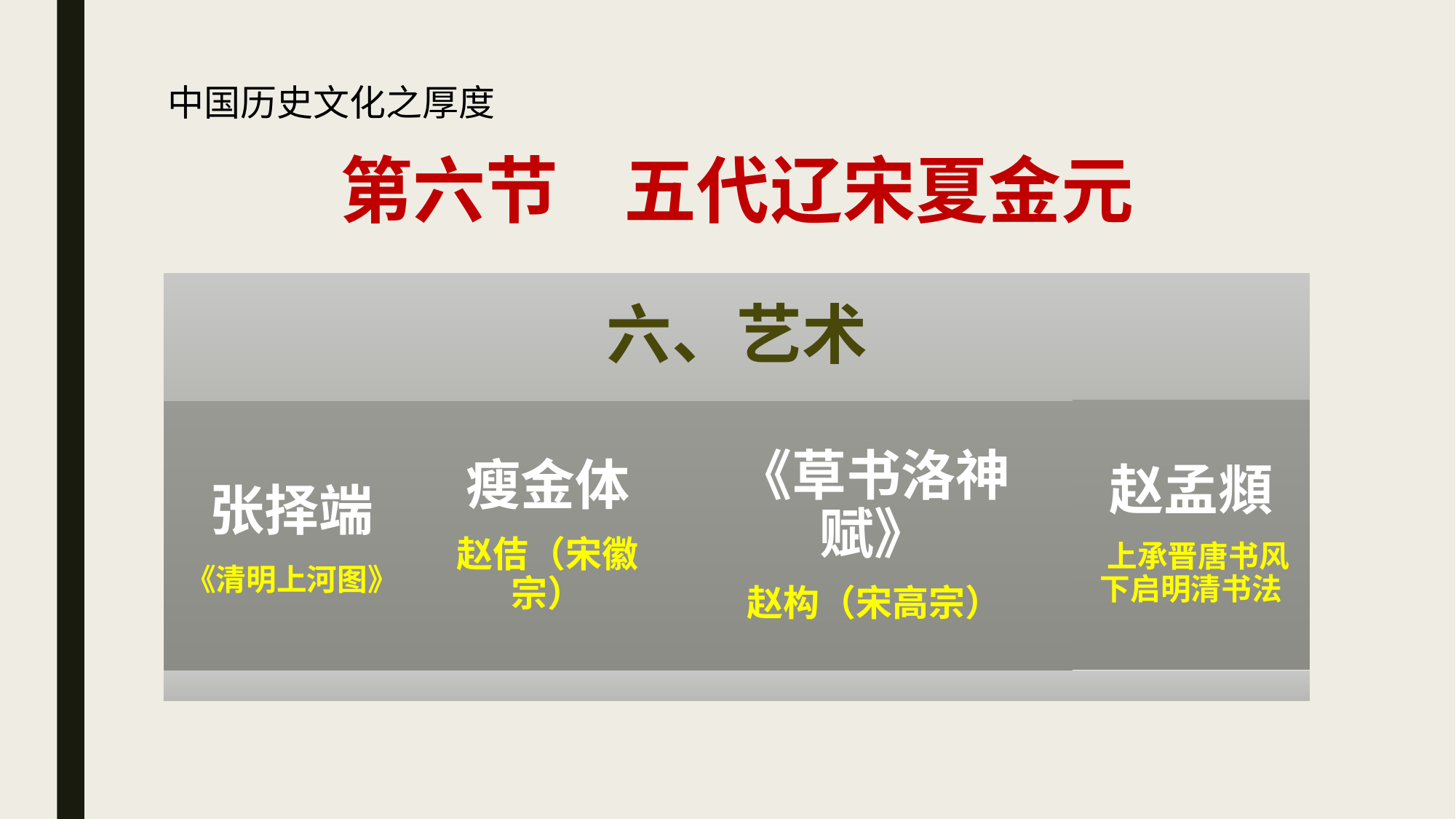

中国历史文化之厚度
# 第六节    五代辽宋夏金元
六、艺术
张择端
《清明上河图》
瘦金体
赵佶（宋徽宗）
《草书洛神赋》
赵构（宋高宗）
赵孟頫
 上承晋唐书风下启明清书法